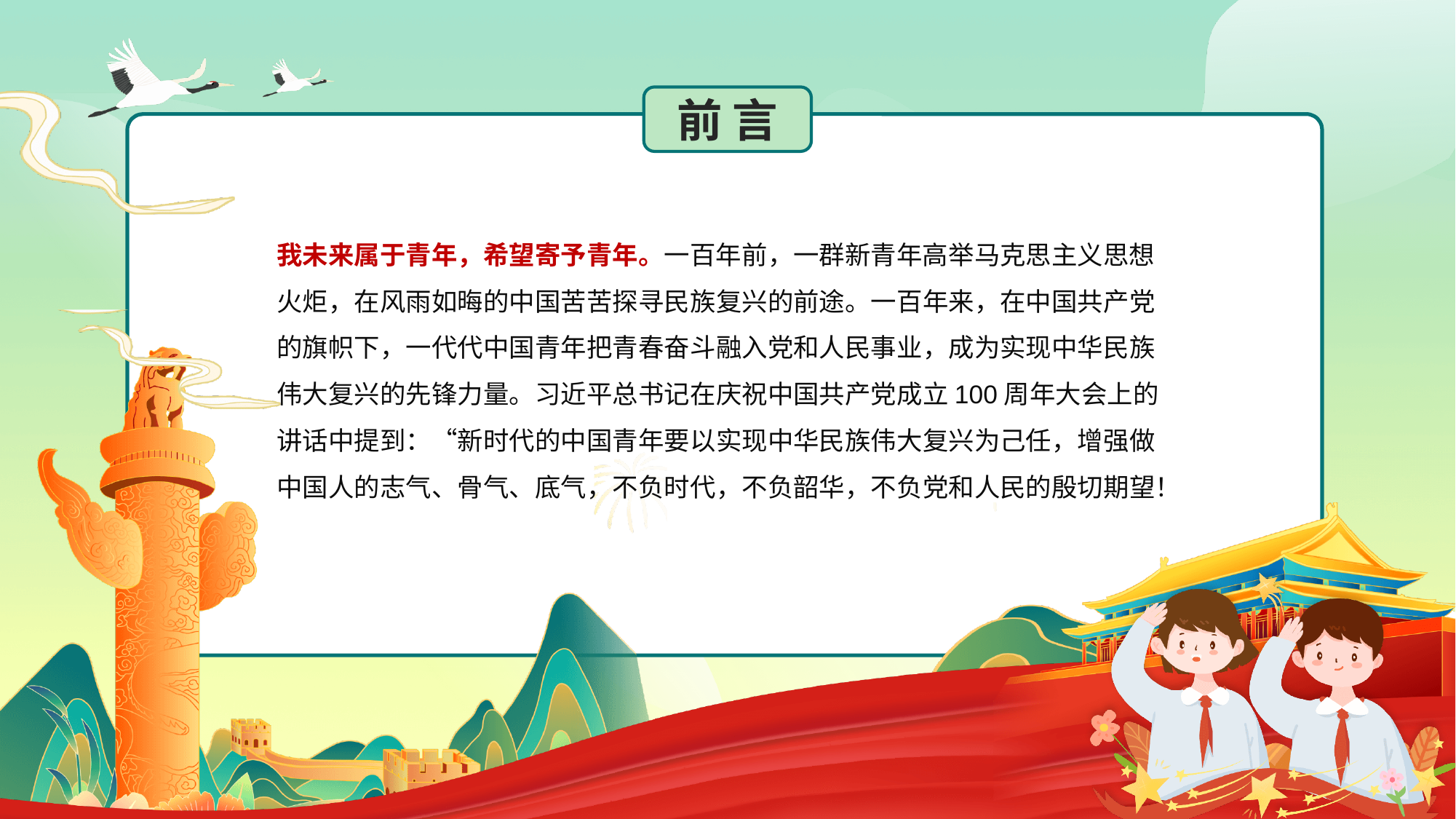

前 言

我未来属于青年，希望寄予青年。一百年前，一群新青年高举马克思主义思想火炬，在风雨如晦的中国苦苦探寻民族复兴的前途。一百年来，在中国共产党的旗帜下，一代代中国青年把青春奋斗融入党和人民事业，成为实现中华民族伟大复兴的先锋力量。习近平总书记在庆祝中国共产党成立100周年大会上的讲话中提到：“新时代的中国青年要以实现中华民族伟大复兴为己任，增强做中国人的志气、骨气、底气，不负时代，不负韶华，不负党和人民的殷切期望！